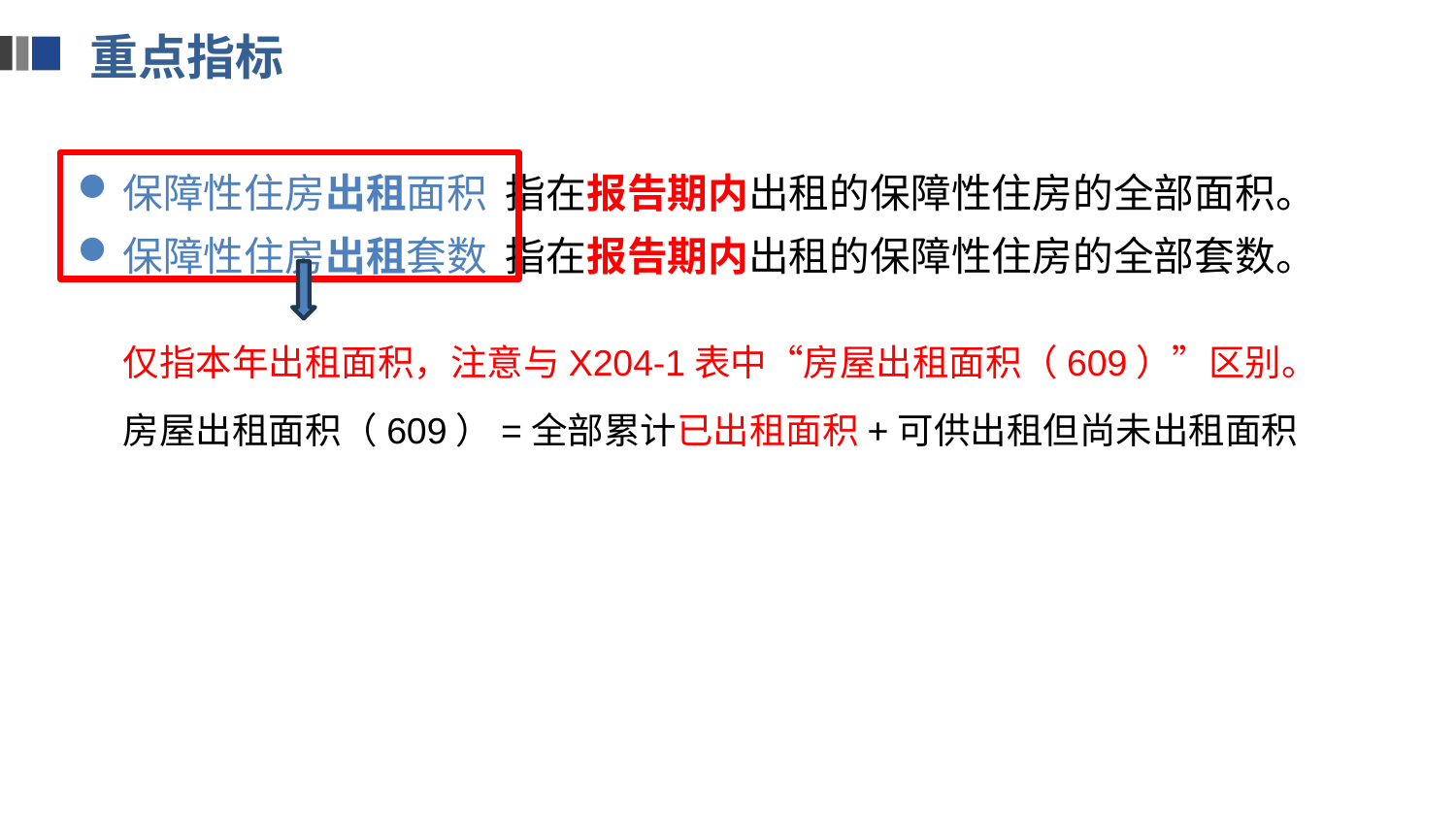

重点指标

保障性住房出租面积  指在报告期内出租的保障性住房的全部面积。
保障性住房出租套数  指在报告期内出租的保障性住房的全部套数。

仅指本年出租面积，注意与X204-1表中“房屋出租面积（609）”区别。
房屋出租面积（609）=全部累计已出租面积+可供出租但尚未出租面积